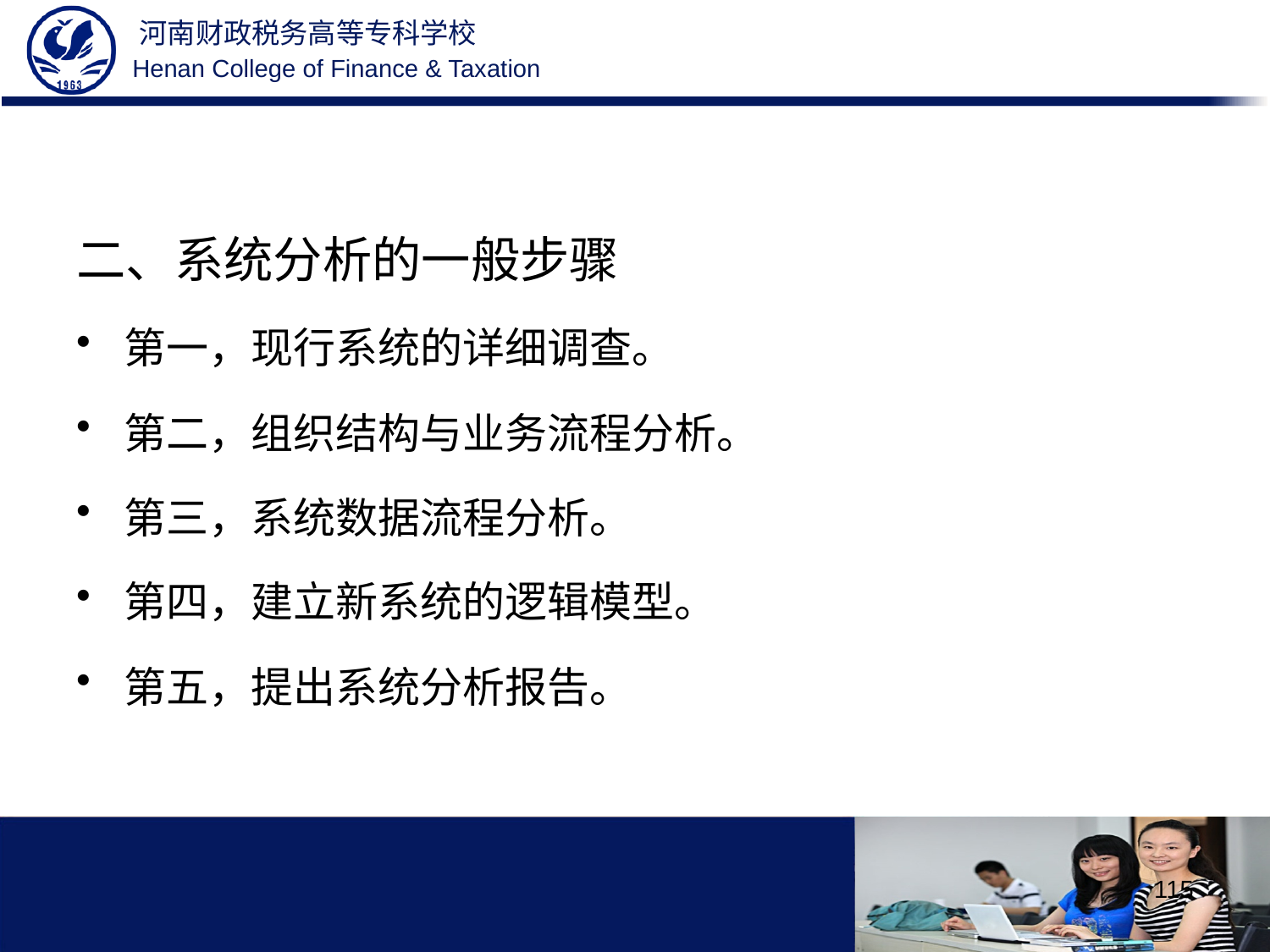

二、系统分析的一般步骤
第一，现行系统的详细调查。
第二，组织结构与业务流程分析。
第三，系统数据流程分析。
第四，建立新系统的逻辑模型。
第五，提出系统分析报告。

115